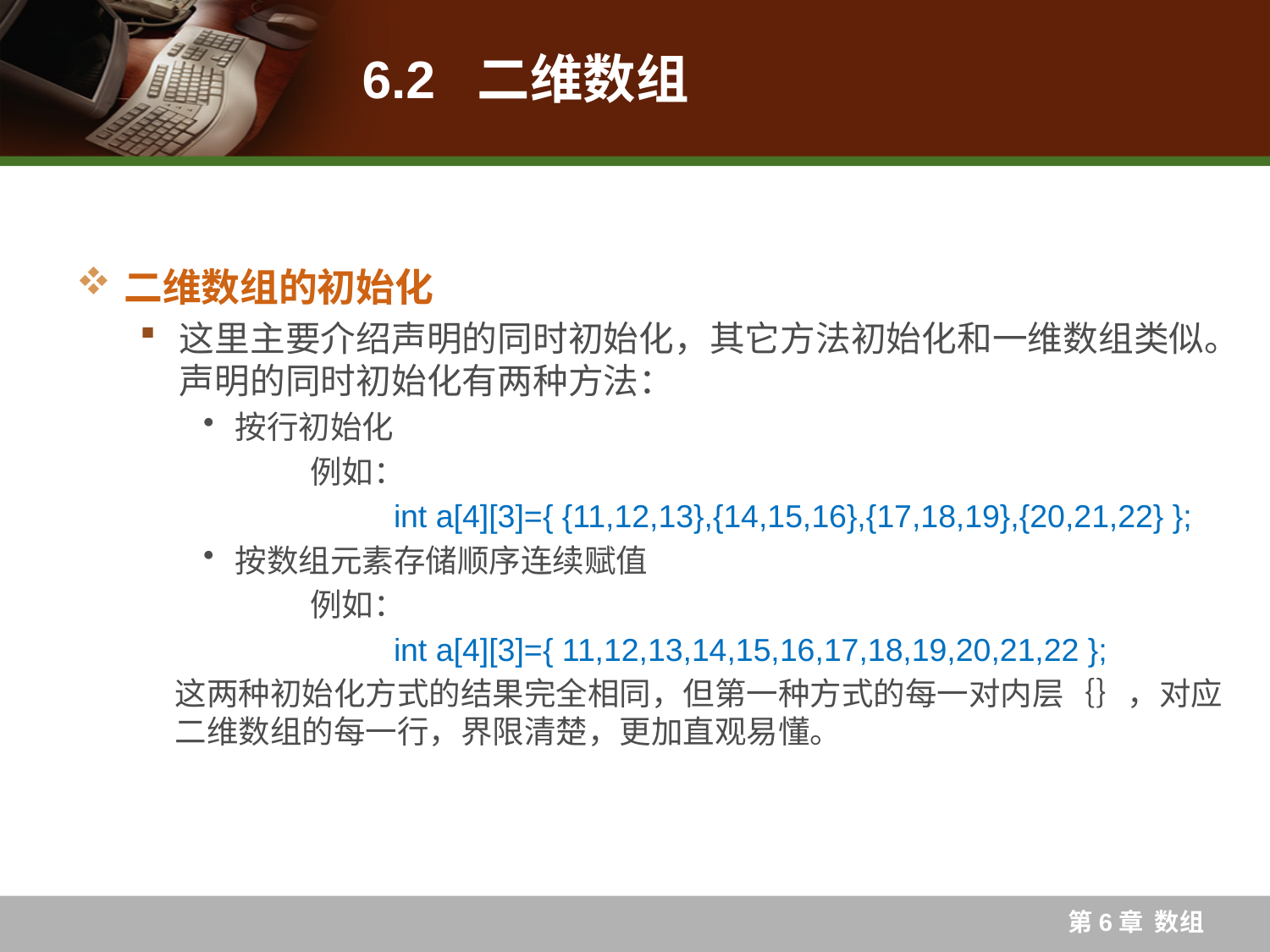

# 6.2  二维数组
二维数组的初始化
这里主要介绍声明的同时初始化，其它方法初始化和一维数组类似。声明的同时初始化有两种方法：
按行初始化
	     例如：
		int a[4][3]={ {11,12,13},{14,15,16},{17,18,19},{20,21,22} };
按数组元素存储顺序连续赋值
	     例如：
		int a[4][3]={ 11,12,13,14,15,16,17,18,19,20,21,22 };
这两种初始化方式的结果完全相同，但第一种方式的每一对内层｛｝，对应二维数组的每一行，界限清楚，更加直观易懂。
第6章  数组